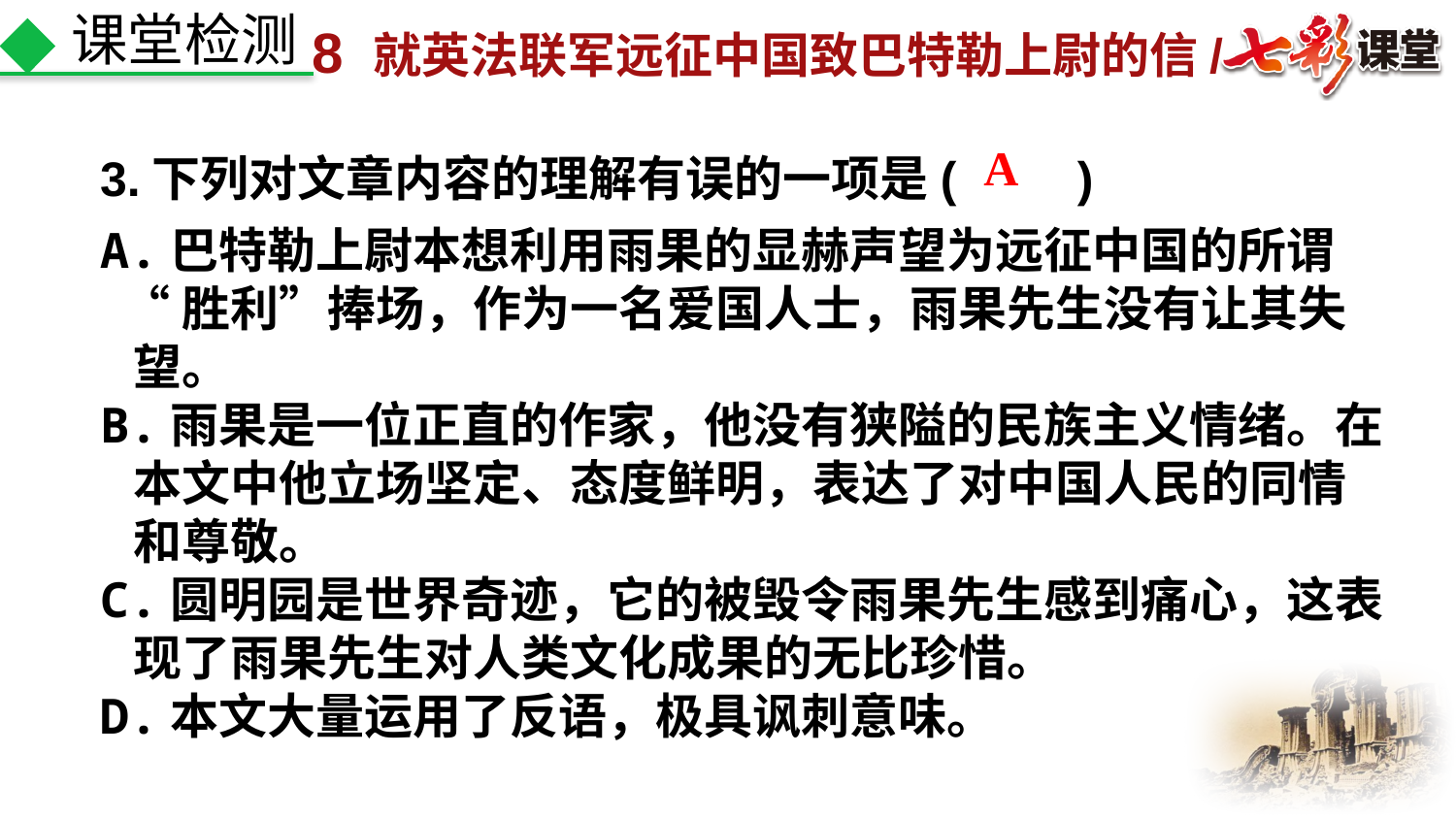

课堂检测

3.下列对文章内容的理解有误的一项是(　　)
A
A.巴特勒上尉本想利用雨果的显赫声望为远征中国的所谓
  “胜利”捧场，作为一名爱国人士，雨果先生没有让其失
  望。
B.雨果是一位正直的作家，他没有狭隘的民族主义情绪。在
  本文中他立场坚定、态度鲜明，表达了对中国人民的同情
  和尊敬。
C.圆明园是世界奇迹，它的被毁令雨果先生感到痛心，这表
  现了雨果先生对人类文化成果的无比珍惜。
D.本文大量运用了反语，极具讽刺意味。